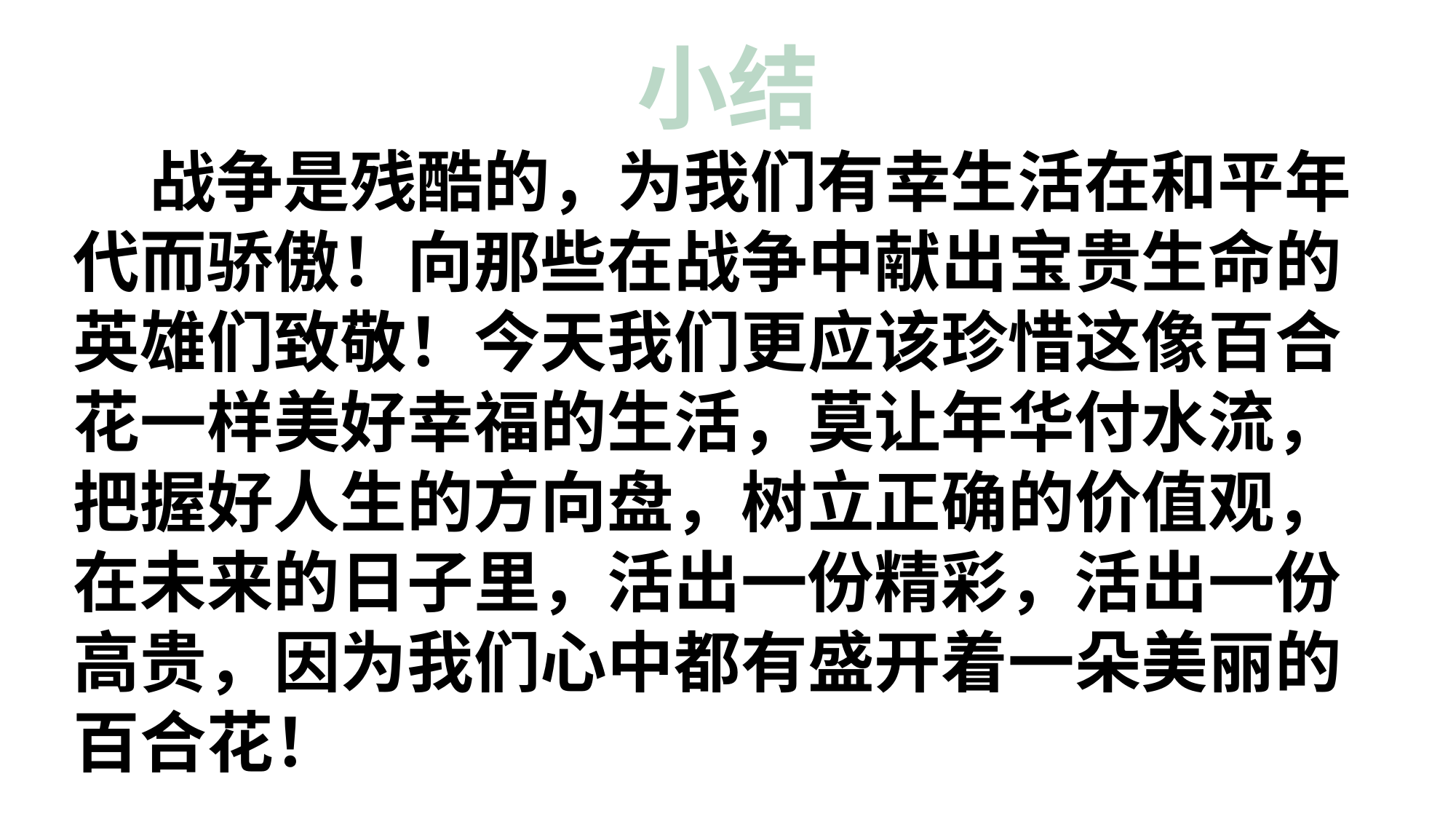

小结
    战争是残酷的，为我们有幸生活在和平年代而骄傲！向那些在战争中献出宝贵生命的英雄们致敬！今天我们更应该珍惜这像百合花一样美好幸福的生活，莫让年华付水流，把握好人生的方向盘，树立正确的价值观，在未来的日子里，活出一份精彩，活出一份高贵，因为我们心中都有盛开着一朵美丽的百合花！